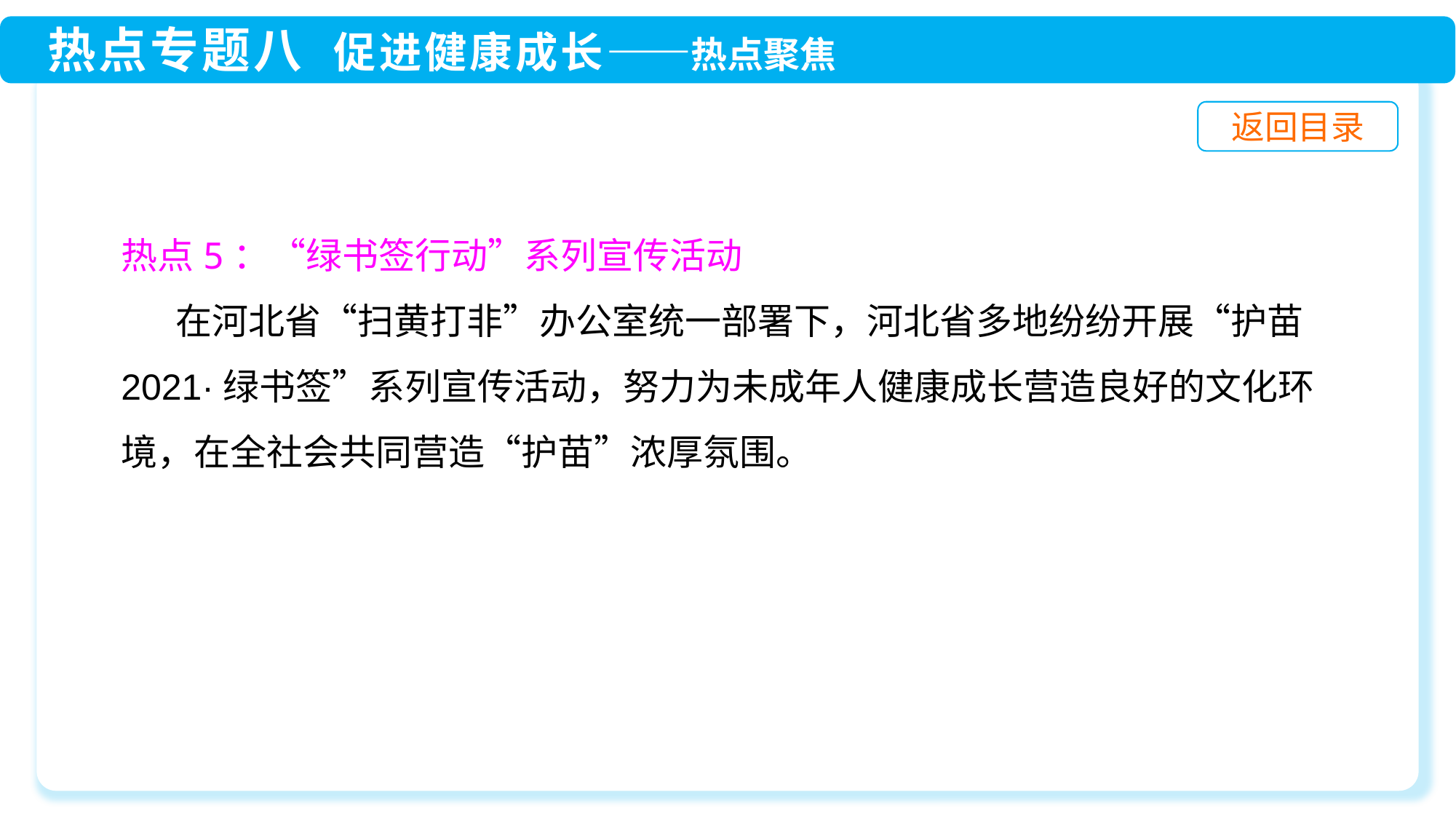

热点5：“绿书签行动”系列宣传活动
在河北省“扫黄打非”办公室统一部署下，河北省多地纷纷开展“护苗2021·绿书签”系列宣传活动，努力为未成年人健康成长营造良好的文化环境，在全社会共同营造“护苗”浓厚氛围。